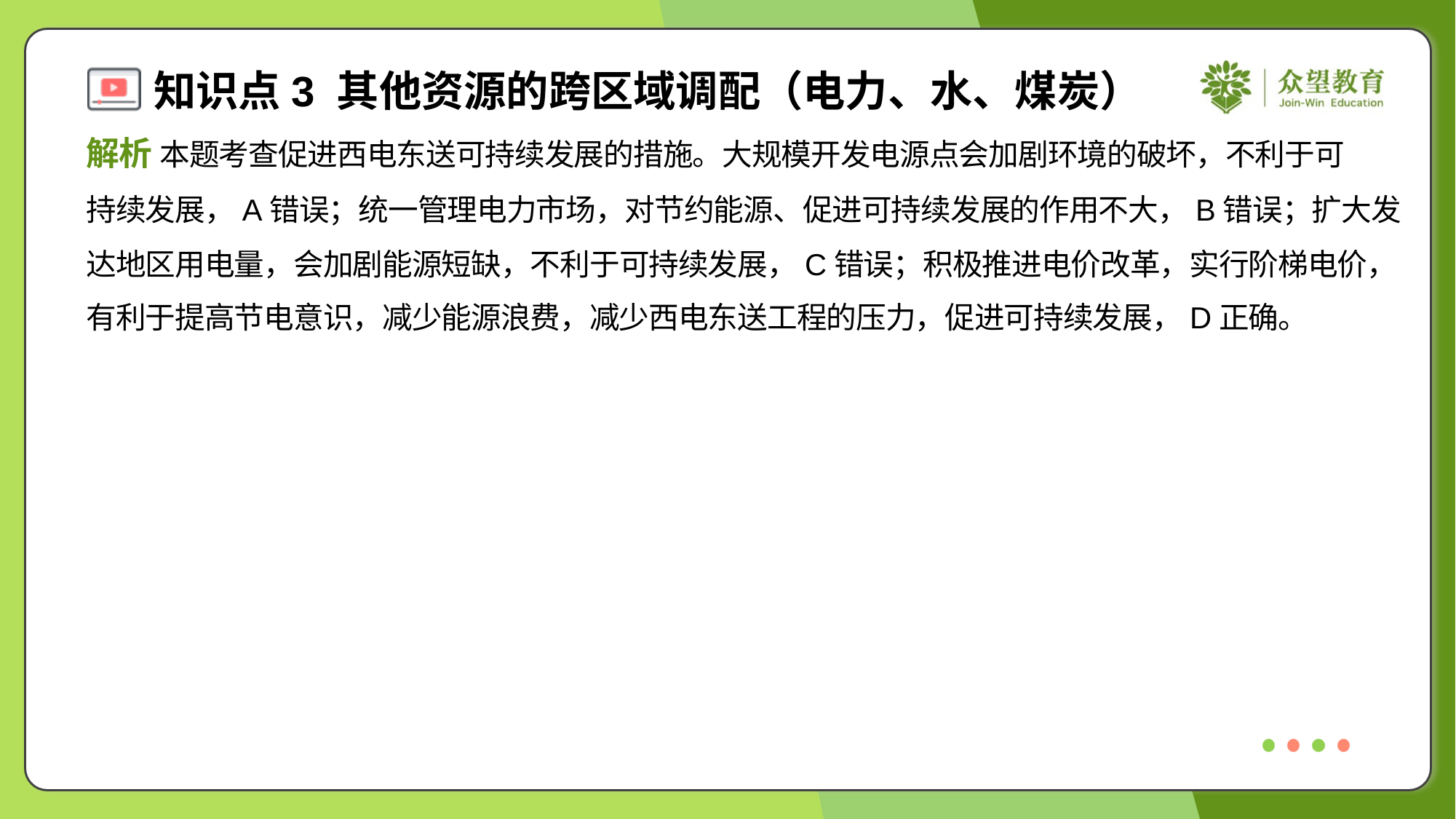

解析 本题考查促进西电东送可持续发展的措施。大规模开发电源点会加剧环境的破坏，不利于可
持续发展，A错误；统一管理电力市场，对节约能源、促进可持续发展的作用不大，B错误；扩大发
达地区用电量，会加剧能源短缺，不利于可持续发展，C错误；积极推进电价改革，实行阶梯电价，
有利于提高节电意识，减少能源浪费，减少西电东送工程的压力，促进可持续发展，D正确。